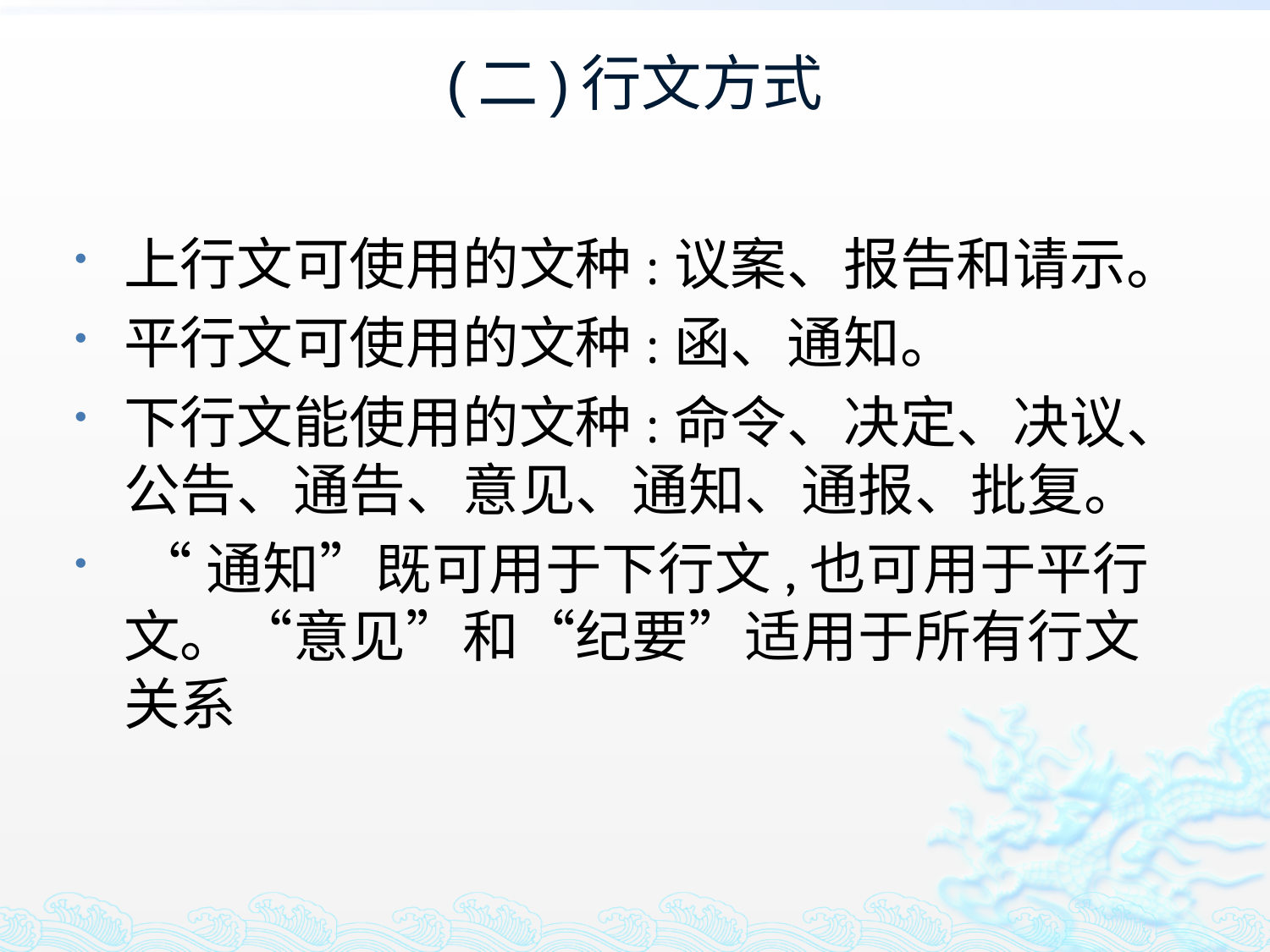

# (二)行文方式
上行文可使用的文种:议案、报告和请示。
平行文可使用的文种:函、通知。
下行文能使用的文种:命令、决定、决议、公告、通告、意见、通知、通报、批复。
 “通知”既可用于下行文,也可用于平行文。“意见”和“纪要”适用于所有行文关系